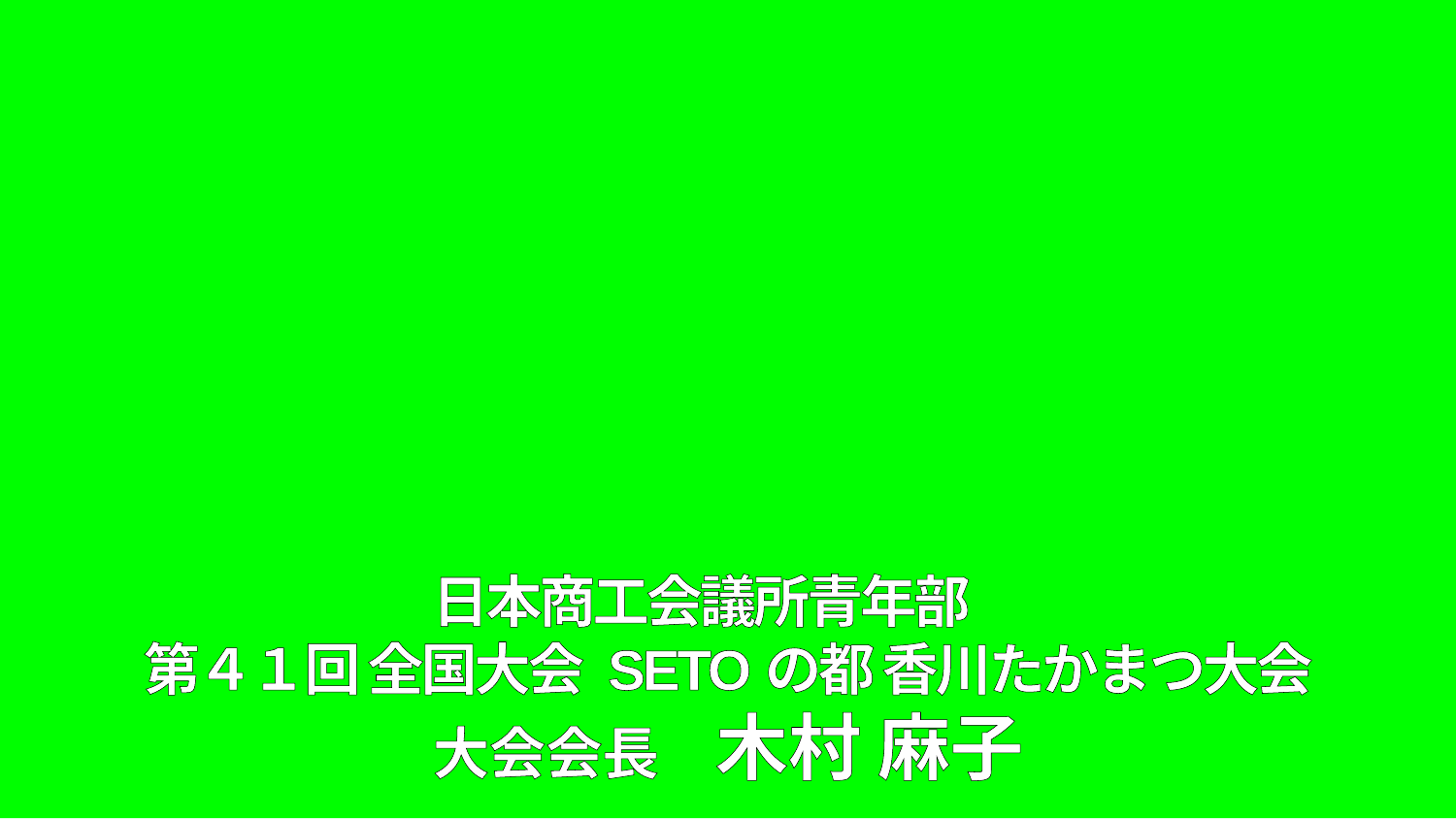

日本商工会議所青年部
第４１回 全国大会 SETOの都 香川たかまつ大会
大会会長　木村 麻子